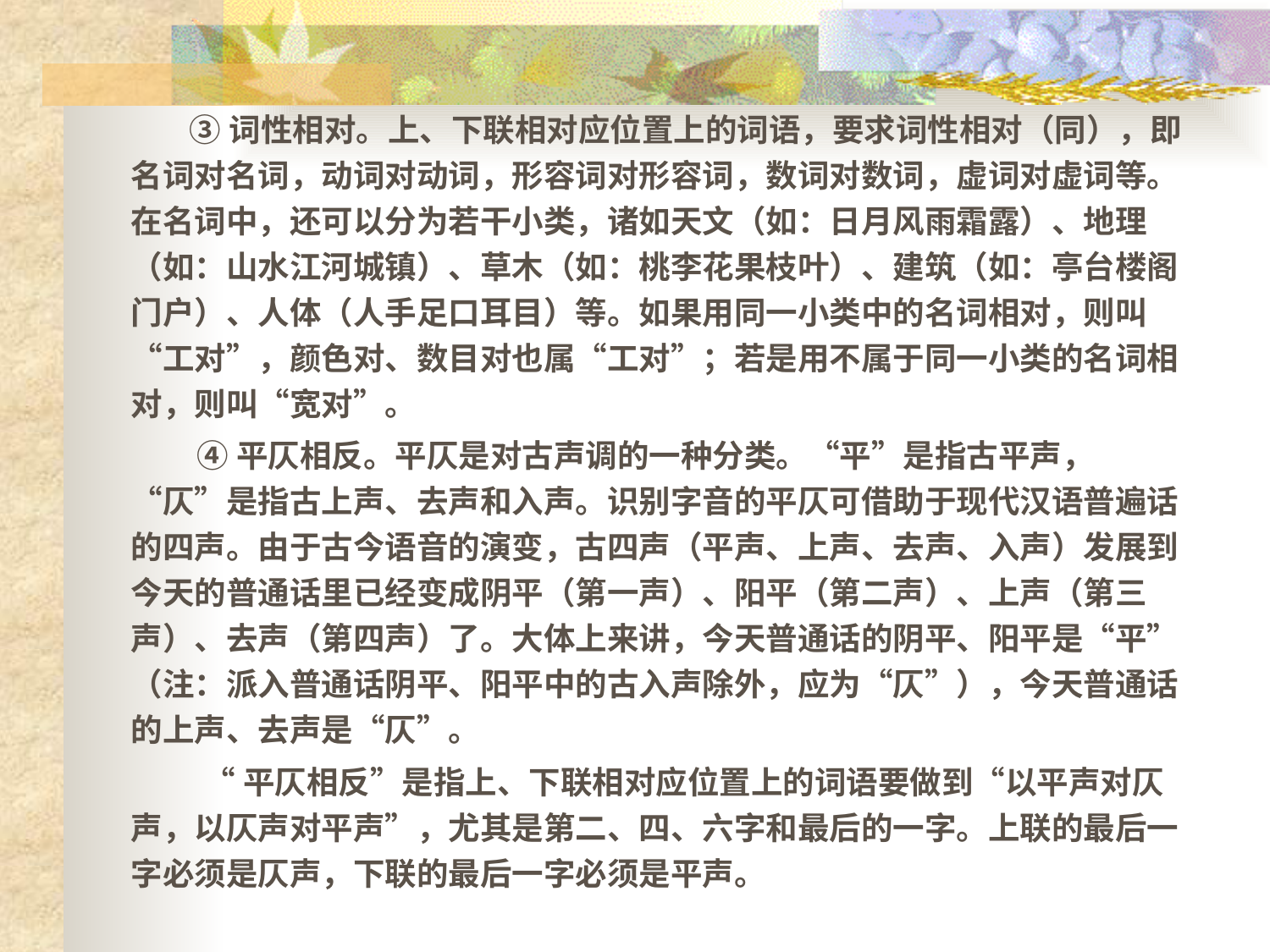

# ③词性相对。上、下联相对应位置上的词语，要求词性相对（同），即名词对名词，动词对动词，形容词对形容词，数词对数词，虚词对虚词等。在名词中，还可以分为若干小类，诸如天文（如：日月风雨霜露）、地理（如：山水江河城镇）、草木（如：桃李花果枝叶）、建筑（如：亭台楼阁门户）、人体（人手足口耳目）等。如果用同一小类中的名词相对，则叫“工对”，颜色对、数目对也属“工对”；若是用不属于同一小类的名词相对，则叫“宽对”。
                  ④平仄相反。平仄是对古声调的一种分类。“平”是指古平声，“仄”是指古上声、去声和入声。识别字音的平仄可借助于现代汉语普遍话的四声。由于古今语音的演变，古四声（平声、上声、去声、入声）发展到今天的普通话里已经变成阴平（第一声）、阳平（第二声）、上声（第三声）、去声（第四声）了。大体上来讲，今天普通话的阴平、阳平是“平”（注：派入普通话阴平、阳平中的古入声除外，应为“仄”），今天普通话的上声、去声是“仄”。
                   “平仄相反”是指上、下联相对应位置上的词语要做到“以平声对仄声，以仄声对平声”，尤其是第二、四、六字和最后的一字。上联的最后一字必须是仄声，下联的最后一字必须是平声。